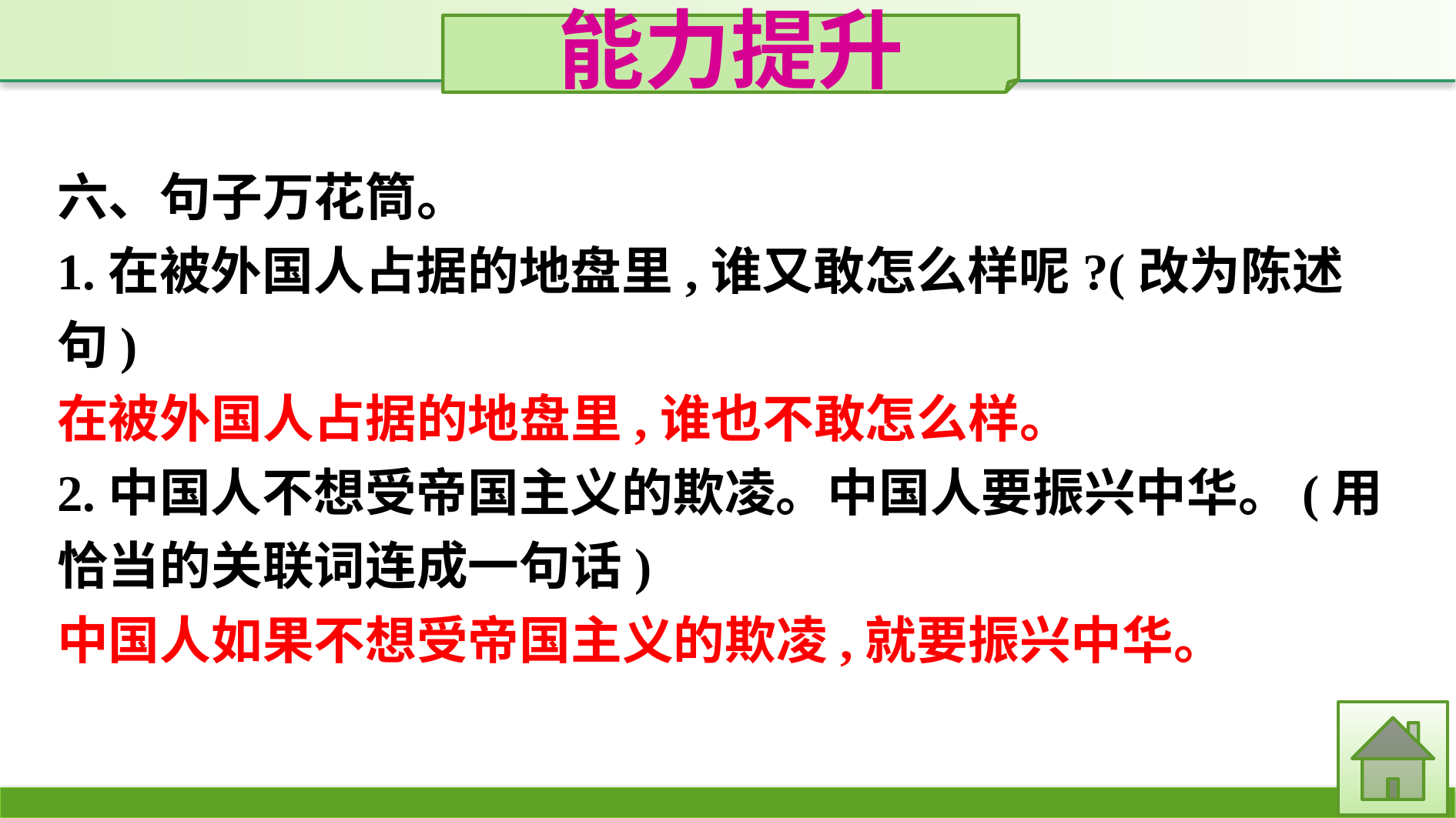

能力提升
六、句子万花筒。
1.在被外国人占据的地盘里,谁又敢怎么样呢?(改为陈述句)
在被外国人占据的地盘里,谁也不敢怎么样。
2.中国人不想受帝国主义的欺凌。中国人要振兴中华。(用恰当的关联词连成一句话)
中国人如果不想受帝国主义的欺凌,就要振兴中华。